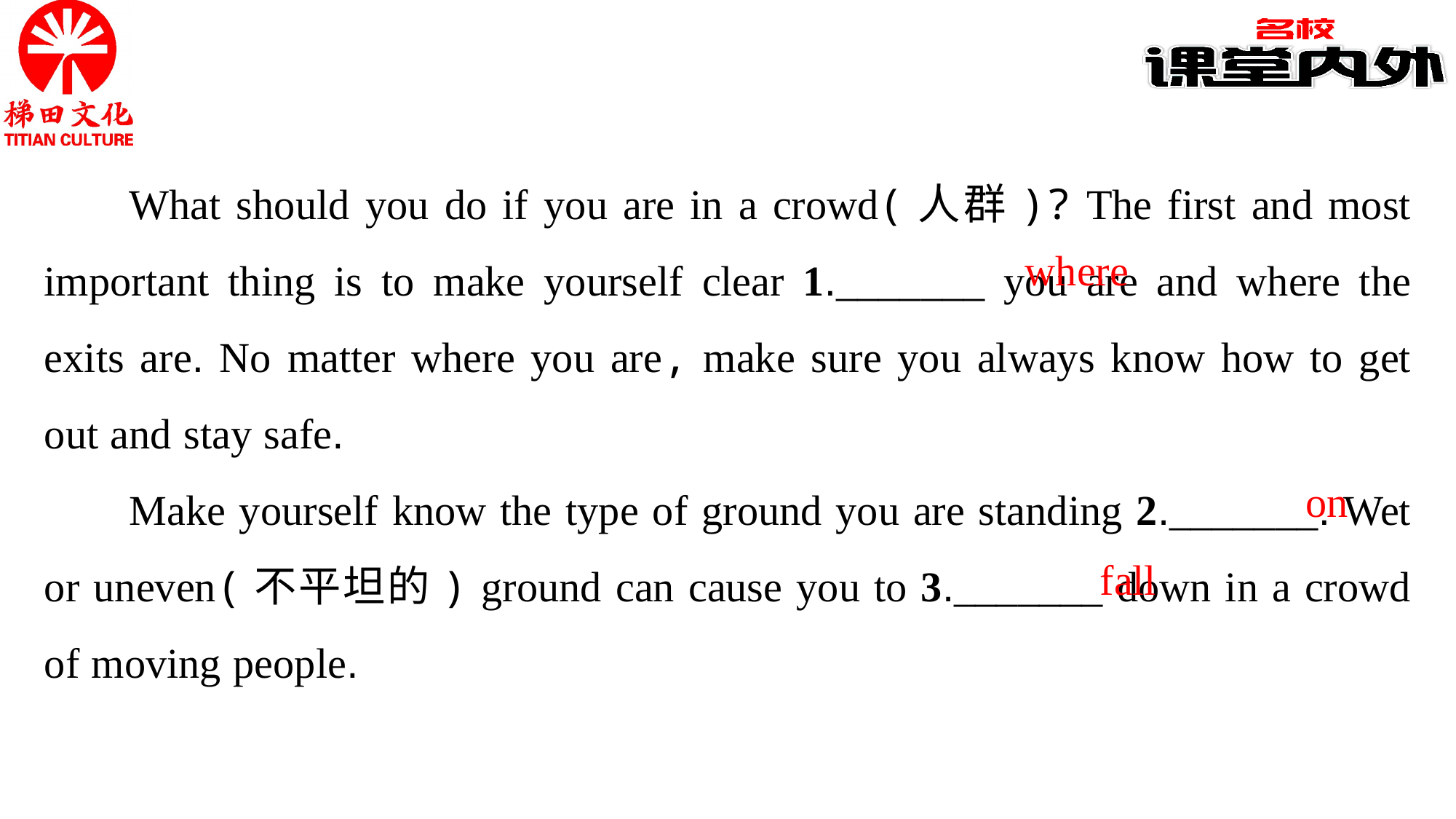

What should you do if you are in a crowd(人群)? The first and most important thing is to make yourself clear 1._______ you are and where the exits are. No matter where you are, make sure you always know how to get out and stay safe.
Make yourself know the type of ground you are standing 2._______. Wet or uneven(不平坦的) ground can cause you to 3._______ down in a crowd of moving people.
where
on
fall